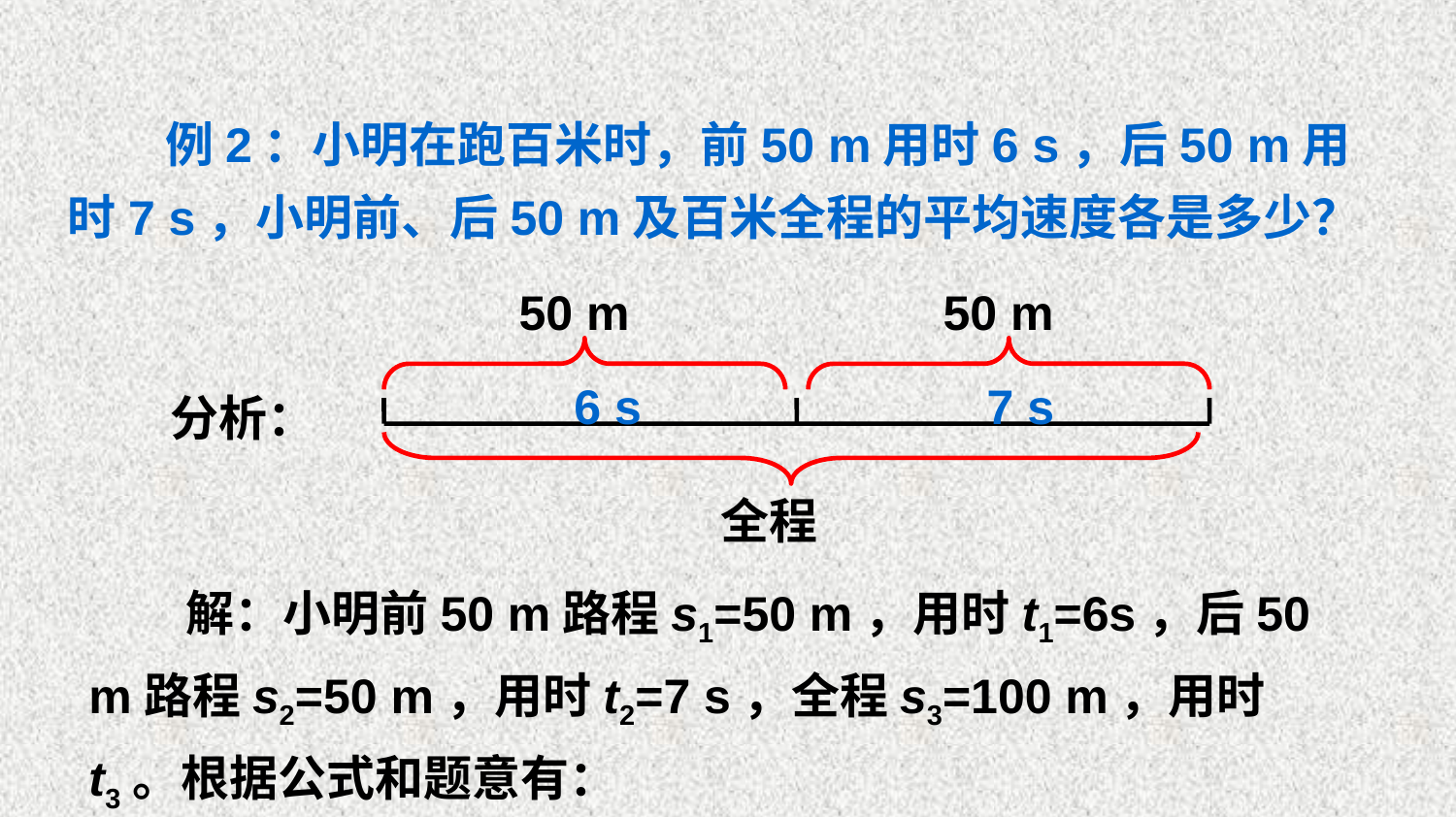

例2：小明在跑百米时，前50 m用时6 s，后50 m用时7 s，小明前、后50 m及百米全程的平均速度各是多少？
50 m
50 m

全程
7 s
6 s

分析：
　　解：小明前50 m路程s1=50 m，用时t1=6s，后50 m路程s2=50 m，用时t2=7 s，全程s3=100 m，用时t3。根据公式和题意有：